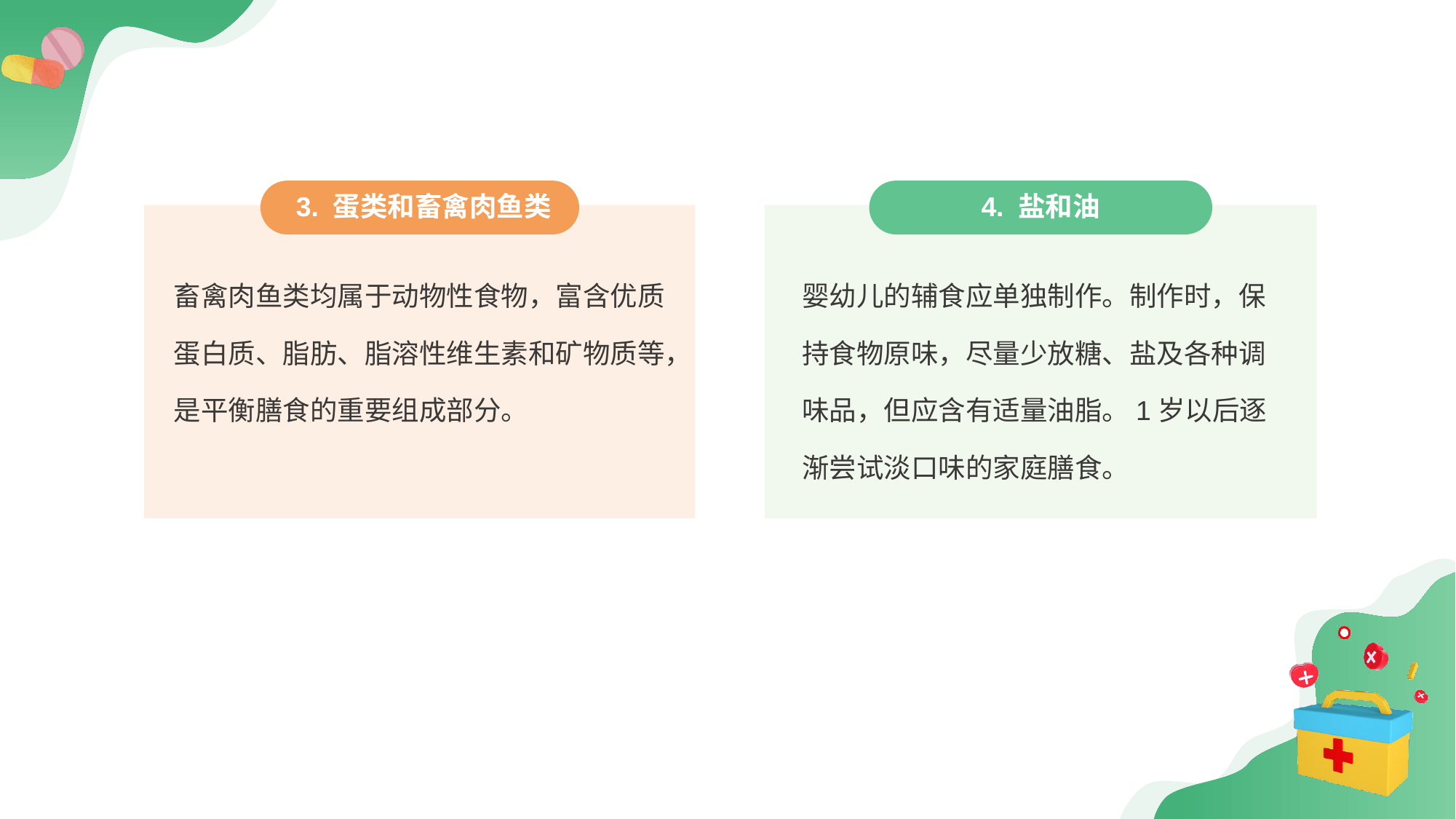

3. 蛋类和畜禽肉鱼类
4. 盐和油

畜禽肉鱼类均属于动物性食物，富含优质蛋白质、脂肪、脂溶性维生素和矿物质等，是平衡膳食的重要组成部分。
婴幼儿的辅食应单独制作。制作时，保持食物原味，尽量少放糖、盐及各种调味品，但应含有适量油脂。1岁以后逐渐尝试淡口味的家庭膳食。